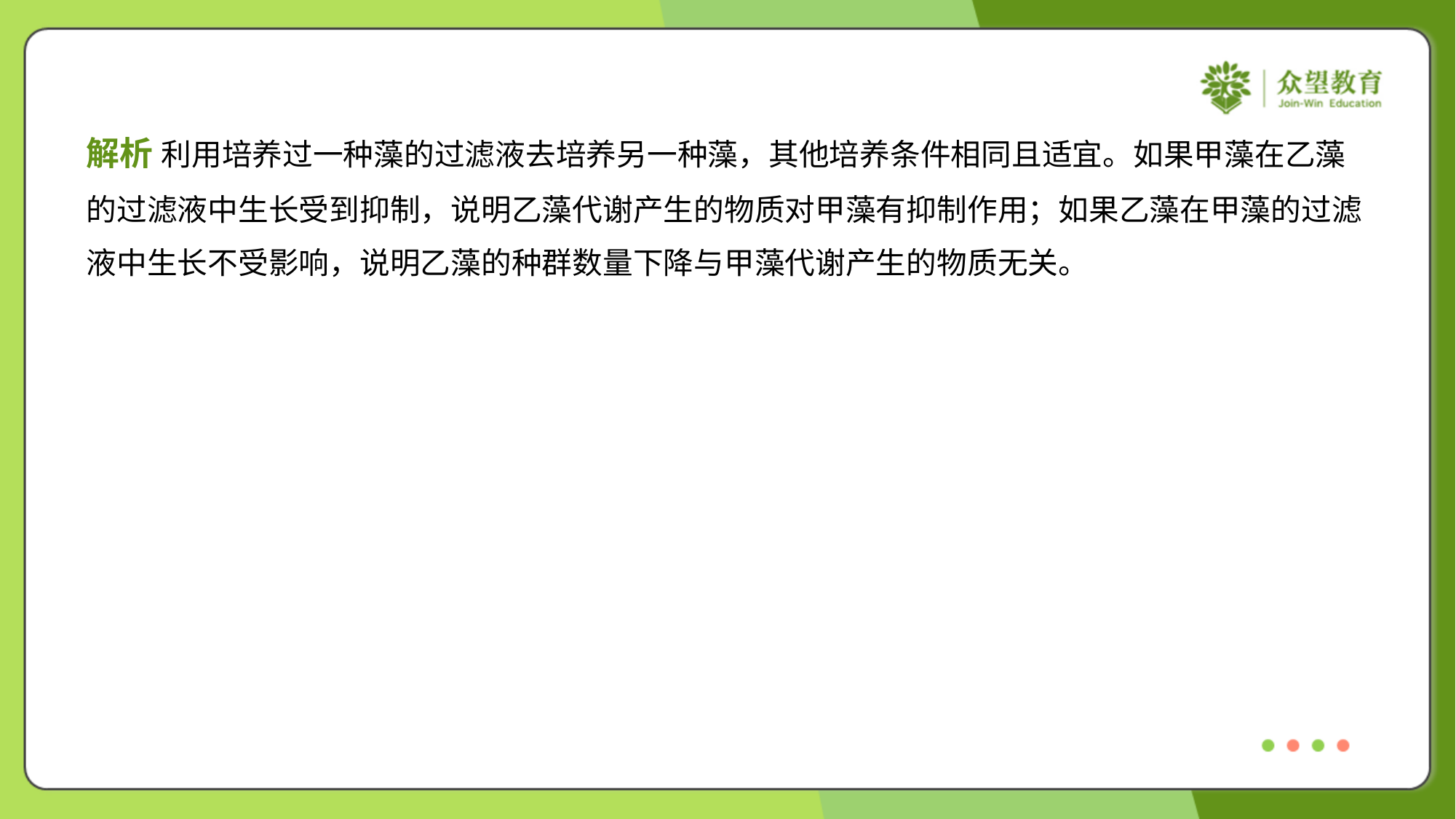

解析 利用培养过一种藻的过滤液去培养另一种藻，其他培养条件相同且适宜。如果甲藻在乙藻
的过滤液中生长受到抑制，说明乙藻代谢产生的物质对甲藻有抑制作用；如果乙藻在甲藻的过滤
液中生长不受影响，说明乙藻的种群数量下降与甲藻代谢产生的物质无关。